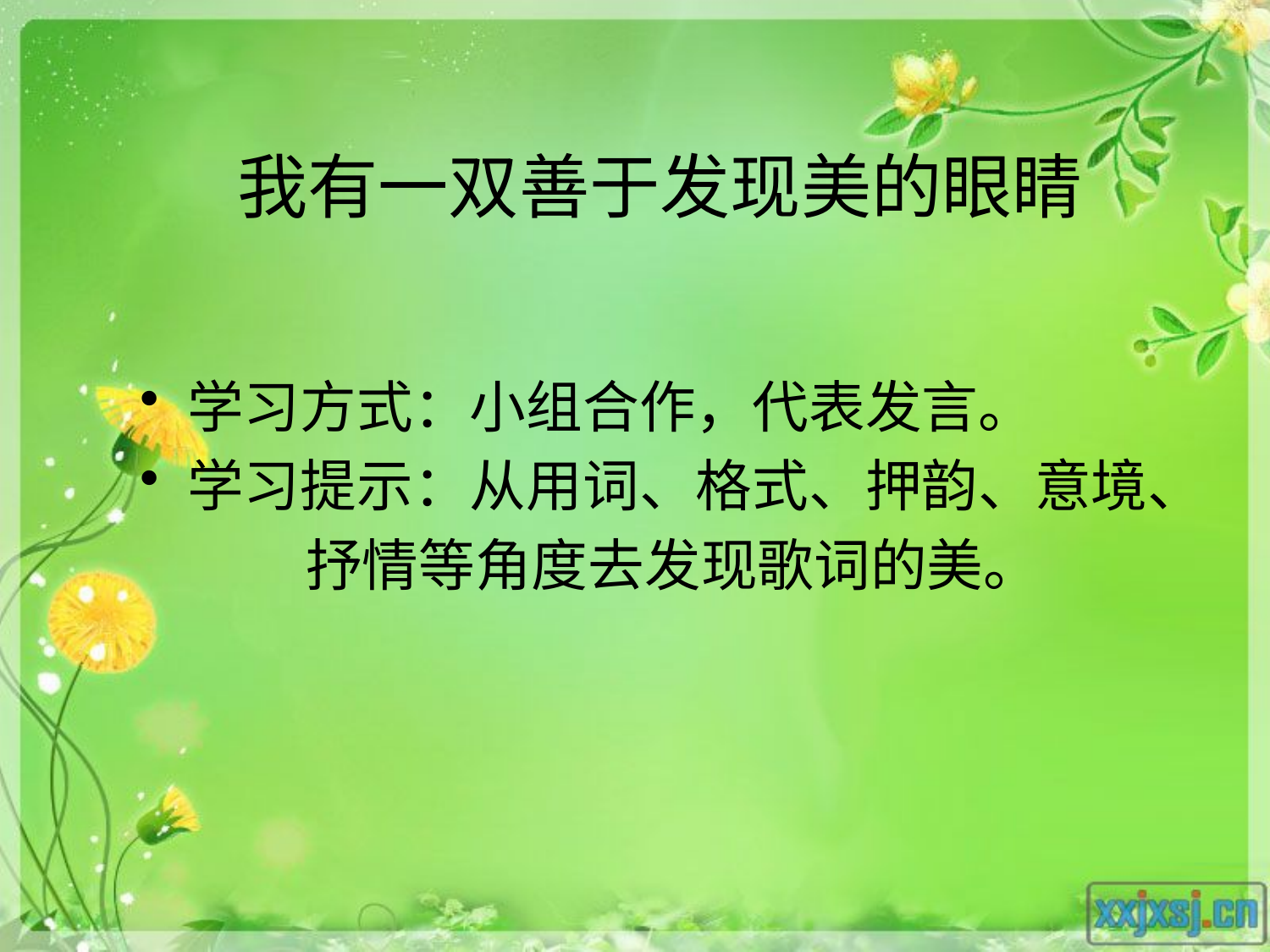

我有一双善于发现美的眼睛

学习方式：小组合作，代表发言。
学习提示：从用词、格式、押韵、意境、
            抒情等角度去发现歌词的美。